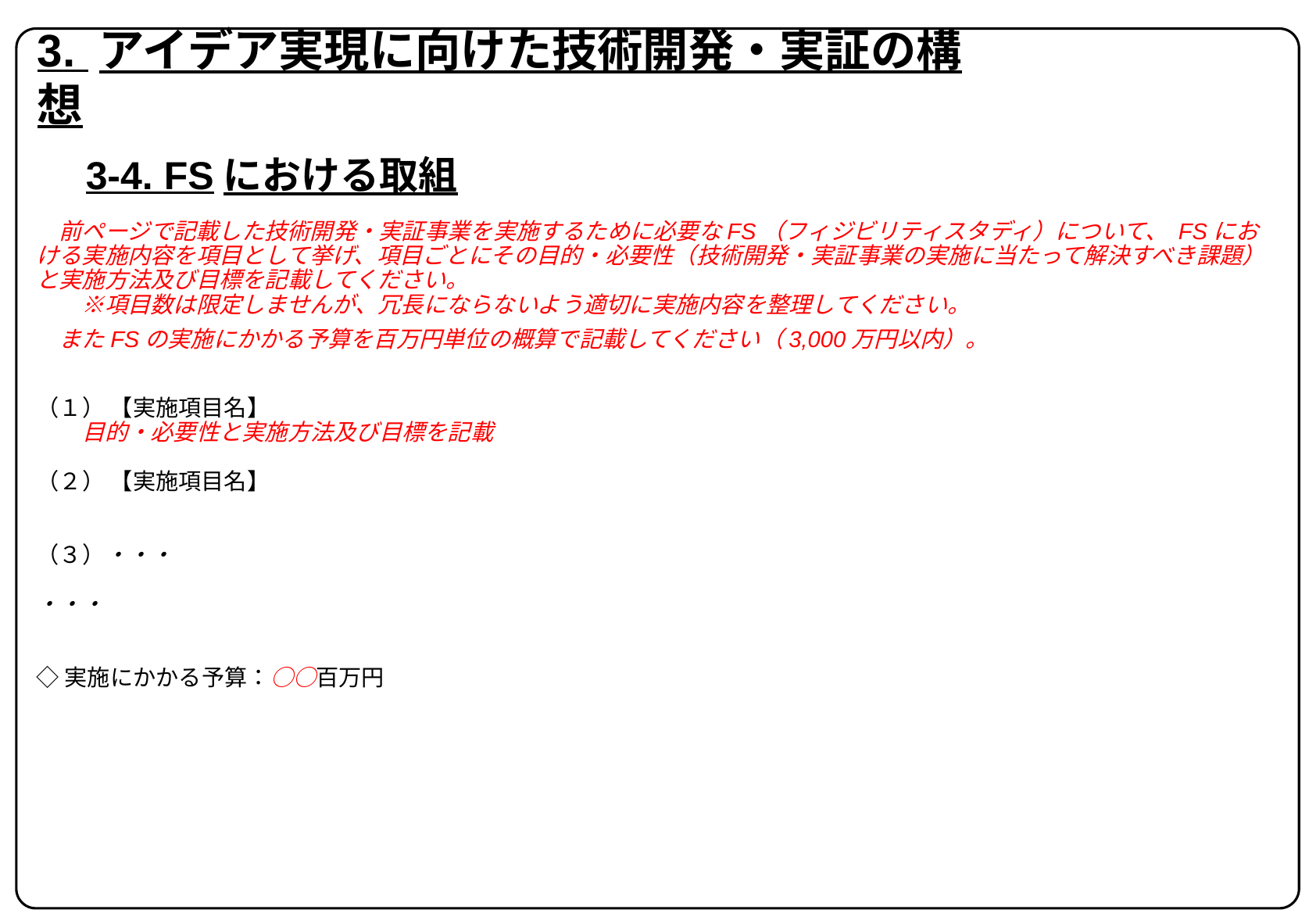

3. アイデア実現に向けた技術開発・実証の構想
　3-4. FSにおける取組
　前ページで記載した技術開発・実証事業を実施するために必要なFS（フィジビリティスタディ）について、 FSにおける実施内容を項目として挙げ、項目ごとにその目的・必要性（技術開発・実証事業の実施に当たって解決すべき課題）と実施方法及び目標を記載してください。
　　※項目数は限定しませんが、冗長にならないよう適切に実施内容を整理してください。
　またFSの実施にかかる予算を百万円単位の概算で記載してください（3,000万円以内）。

（１） 【実施項目名】
　　目的・必要性と実施方法及び目標を記載

（２） 【実施項目名】

（３）・・・

・・・

◇実施にかかる予算：○○百万円